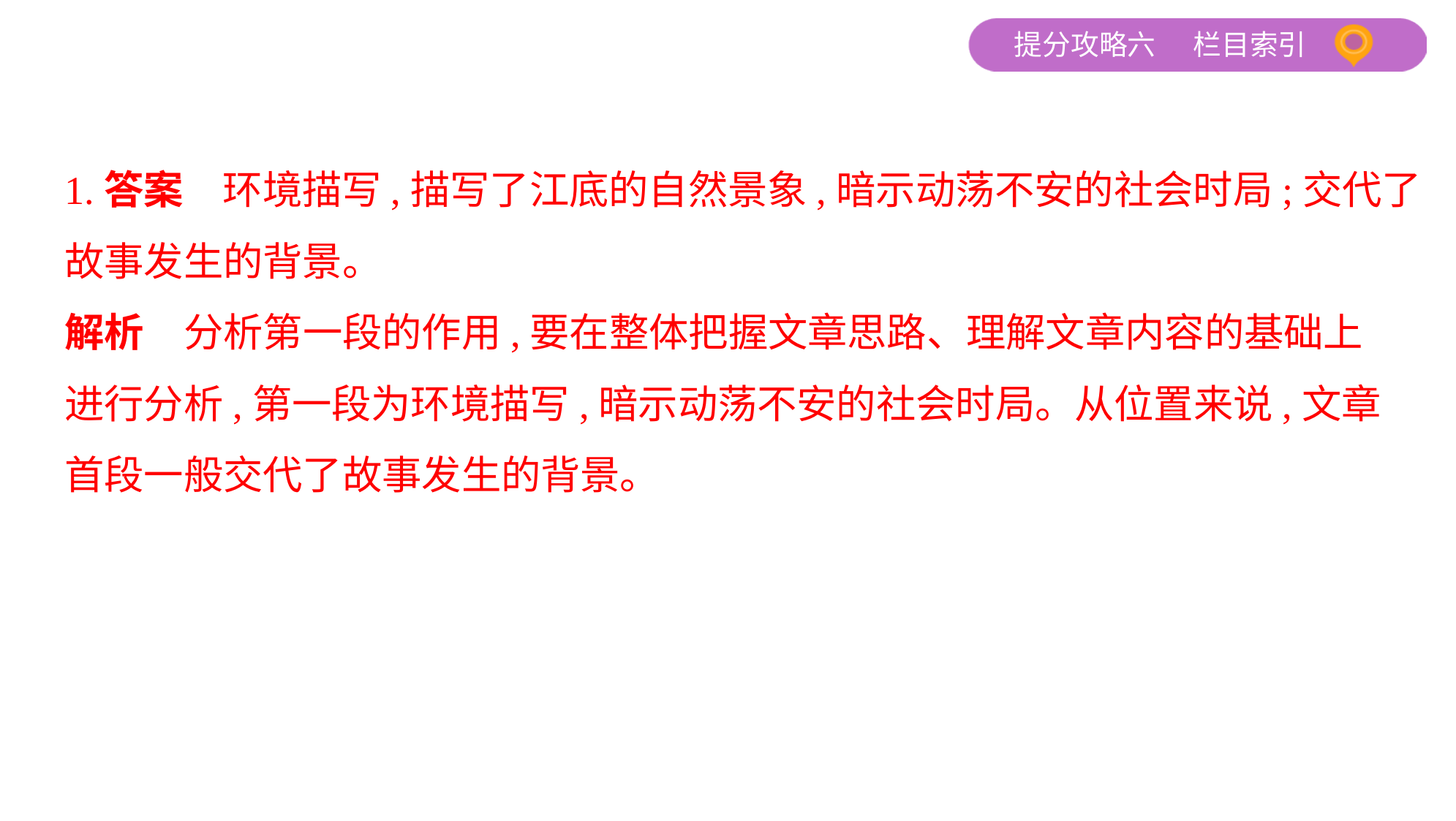

1.答案　环境描写,描写了江底的自然景象,暗示动荡不安的社会时局;交代了
故事发生的背景。
解析　分析第一段的作用,要在整体把握文章思路、理解文章内容的基础上
进行分析,第一段为环境描写,暗示动荡不安的社会时局。从位置来说,文章
首段一般交代了故事发生的背景。